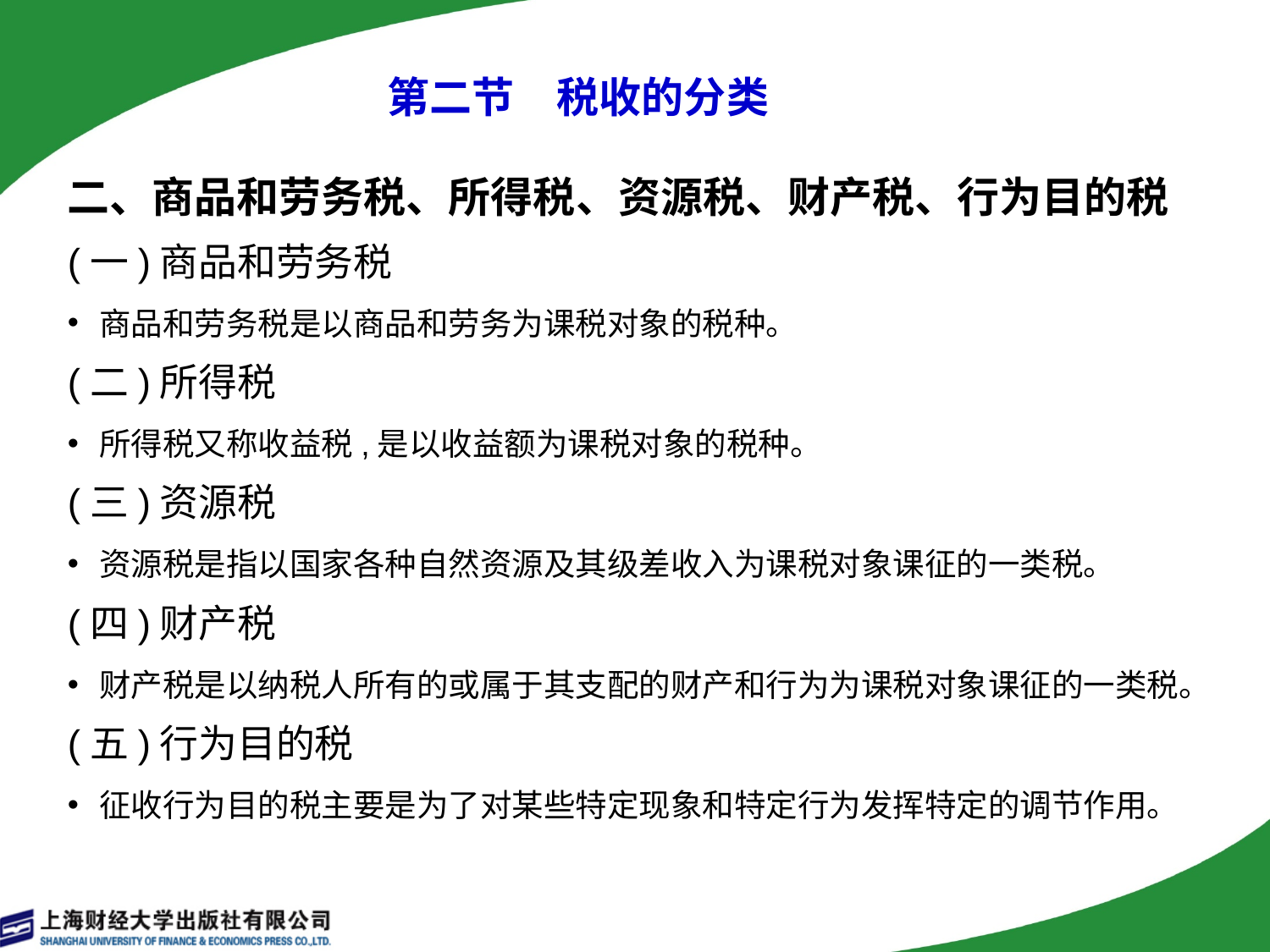

# 第二节　税收的分类
二、商品和劳务税、所得税、资源税、财产税、行为目的税
(一)商品和劳务税
商品和劳务税是以商品和劳务为课税对象的税种。
(二)所得税
所得税又称收益税,是以收益额为课税对象的税种。
(三)资源税
资源税是指以国家各种自然资源及其级差收入为课税对象课征的一类税。
(四)财产税
财产税是以纳税人所有的或属于其支配的财产和行为为课税对象课征的一类税。
(五)行为目的税
征收行为目的税主要是为了对某些特定现象和特定行为发挥特定的调节作用。